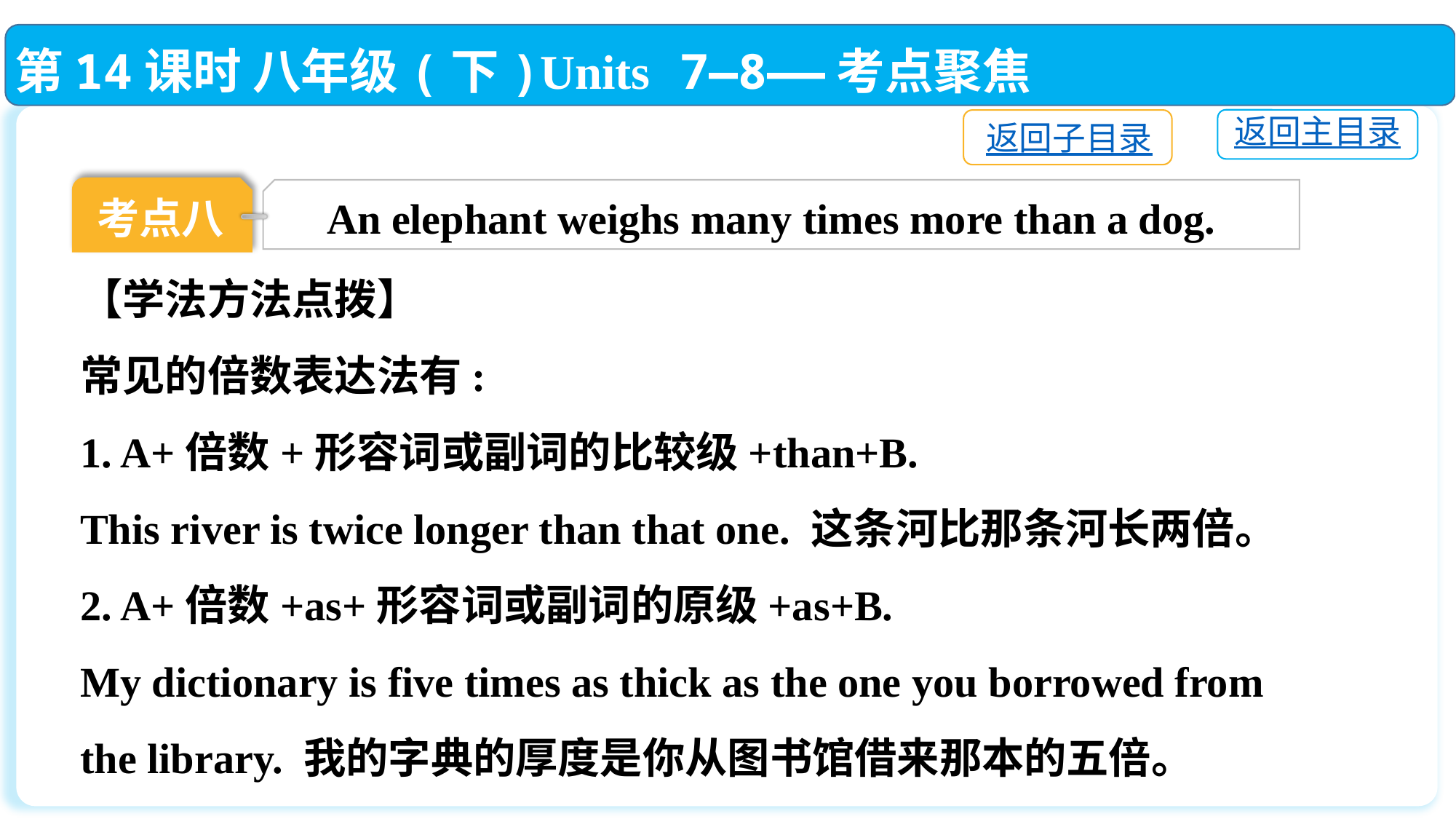

第14课时 八年级(下)Units 7—8——考点聚焦

返回主目录

返回子目录
考点八
An elephant weighs many times more than a dog.

【学法方法点拨】
常见的倍数表达法有:
1. A+倍数+形容词或副词的比较级+than+B.
This river is twice longer than that one. 这条河比那条河长两倍。
2. A+倍数+as+形容词或副词的原级+as+B.
My dictionary is five times as thick as the one you borrowed from the library. 我的字典的厚度是你从图书馆借来那本的五倍。